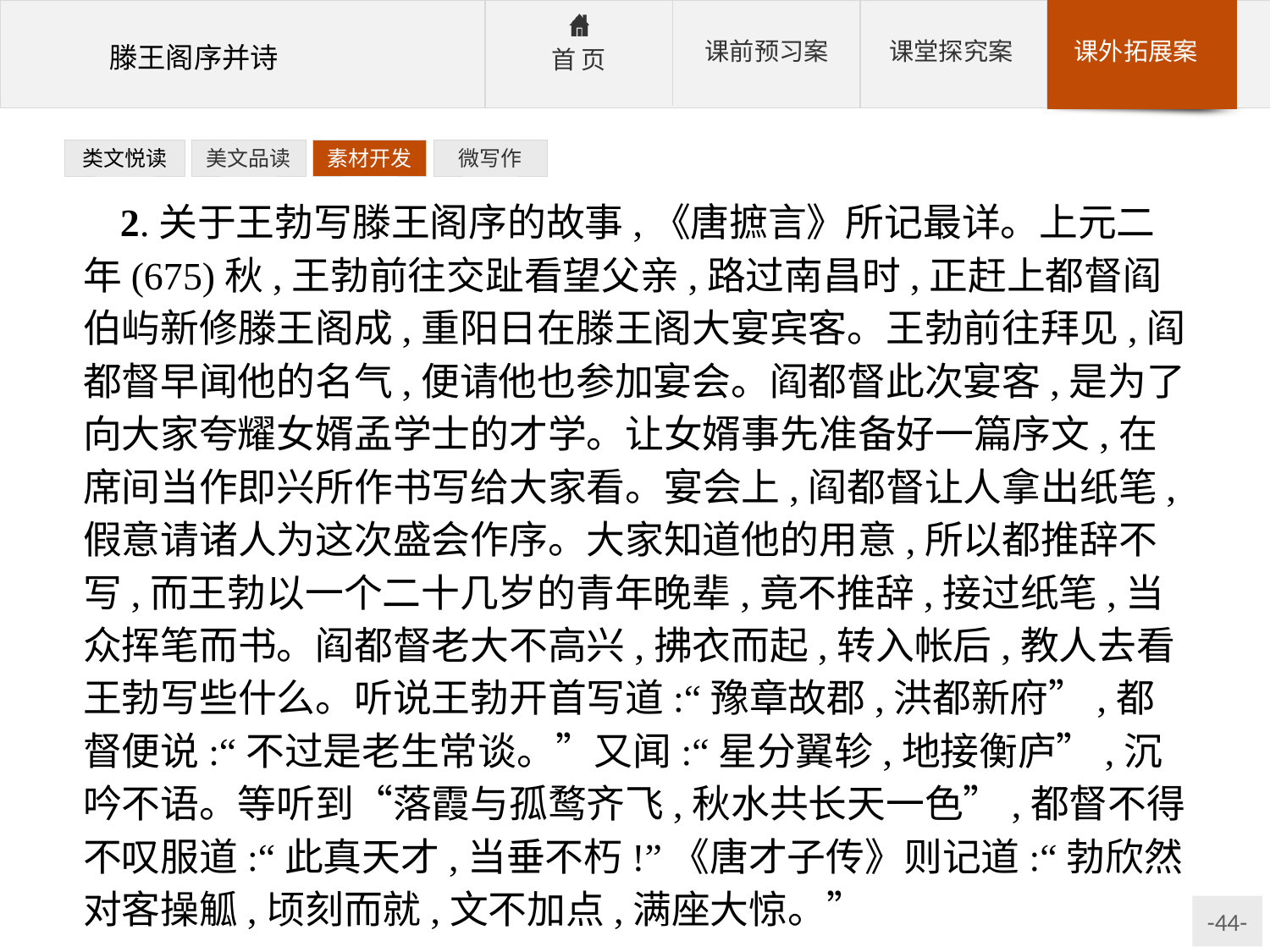

类文悦读
美文品读
素材开发
微写作
2.关于王勃写滕王阁序的故事,《唐摭言》所记最详。上元二年(675)秋,王勃前往交趾看望父亲,路过南昌时,正赶上都督阎伯屿新修滕王阁成,重阳日在滕王阁大宴宾客。王勃前往拜见,阎都督早闻他的名气,便请他也参加宴会。阎都督此次宴客,是为了向大家夸耀女婿孟学士的才学。让女婿事先准备好一篇序文,在席间当作即兴所作书写给大家看。宴会上,阎都督让人拿出纸笔,假意请诸人为这次盛会作序。大家知道他的用意,所以都推辞不写,而王勃以一个二十几岁的青年晚辈,竟不推辞,接过纸笔,当众挥笔而书。阎都督老大不高兴,拂衣而起,转入帐后,教人去看王勃写些什么。听说王勃开首写道:“豫章故郡,洪都新府”,都督便说:“不过是老生常谈。”又闻:“星分翼轸,地接衡庐”,沉吟不语。等听到“落霞与孤鹜齐飞,秋水共长天一色”,都督不得不叹服道:“此真天才,当垂不朽!”《唐才子传》则记道:“勃欣然对客操觚,顷刻而就,文不加点,满座大惊。”